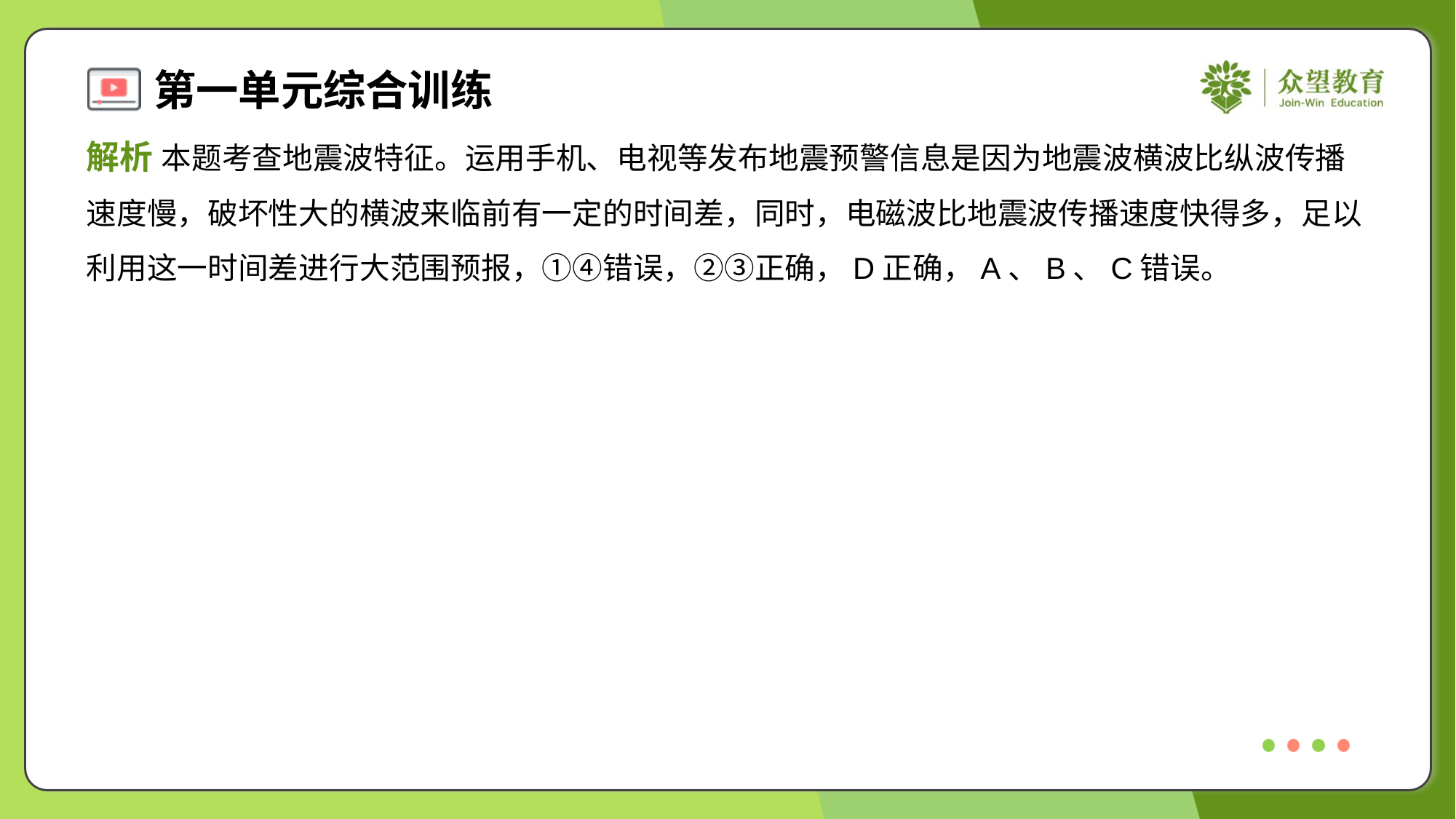

解析 本题考查地震波特征。运用手机、电视等发布地震预警信息是因为地震波横波比纵波传播
速度慢，破坏性大的横波来临前有一定的时间差，同时，电磁波比地震波传播速度快得多，足以
利用这一时间差进行大范围预报，①④错误，②③正确，D正确，A、B、C错误。